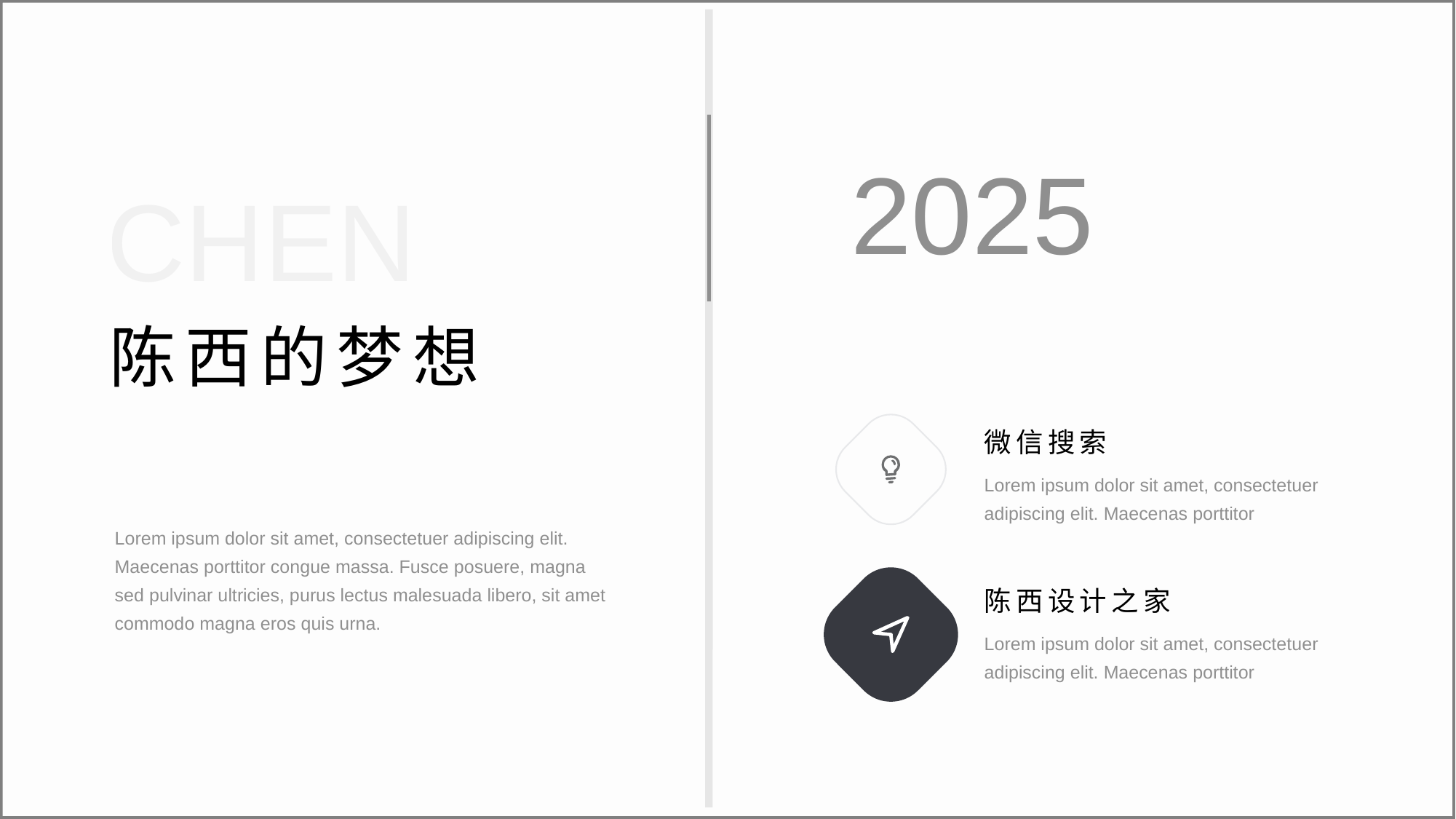

2025
CHEN

陈西的梦想
微信搜索

Lorem ipsum dolor sit amet, consectetuer adipiscing elit. Maecenas porttitor
Lorem ipsum dolor sit amet, consectetuer adipiscing elit. Maecenas porttitor congue massa. Fusce posuere, magna sed pulvinar ultricies, purus lectus malesuada libero, sit amet commodo magna eros quis urna.

陈西设计之家

Lorem ipsum dolor sit amet, consectetuer adipiscing elit. Maecenas porttitor